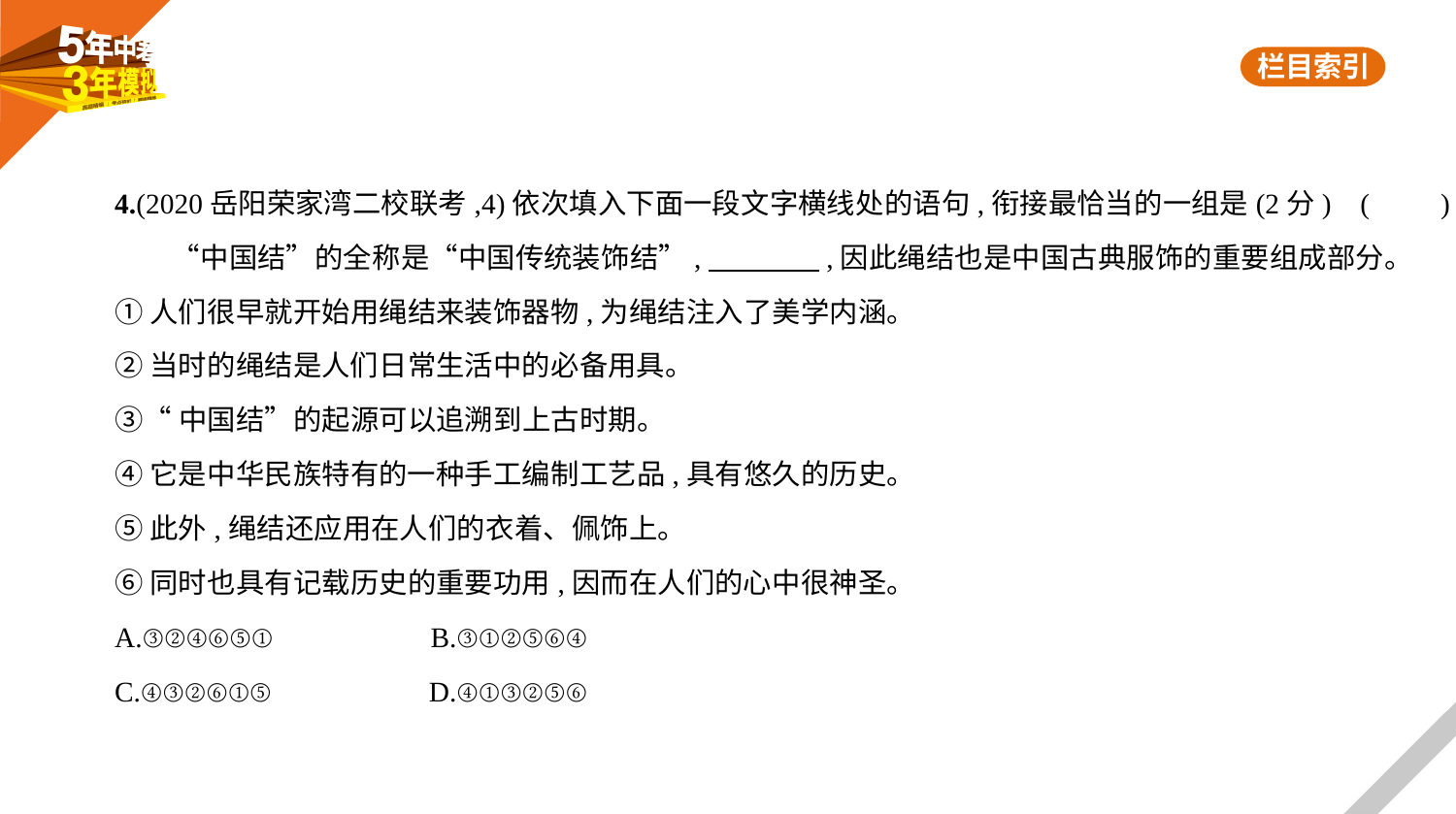

4.(2020岳阳荣家湾二校联考,4)依次填入下面一段文字横线处的语句,衔接最恰当的一组是(2分) (　　)
　　“中国结”的全称是“中国传统装饰结”,　　　    ,因此绳结也是中国古典服饰的重要组成部分。
①人们很早就开始用绳结来装饰器物,为绳结注入了美学内涵。
②当时的绳结是人们日常生活中的必备用具。
③“中国结”的起源可以追溯到上古时期。
④它是中华民族特有的一种手工编制工艺品,具有悠久的历史。
⑤此外,绳结还应用在人们的衣着、佩饰上。
⑥同时也具有记载历史的重要功用,因而在人们的心中很神圣。
A.③②④⑥⑤①　　　　　B.③①②⑤⑥④
C.④③②⑥①⑤　　　　　D.④①③②⑤⑥